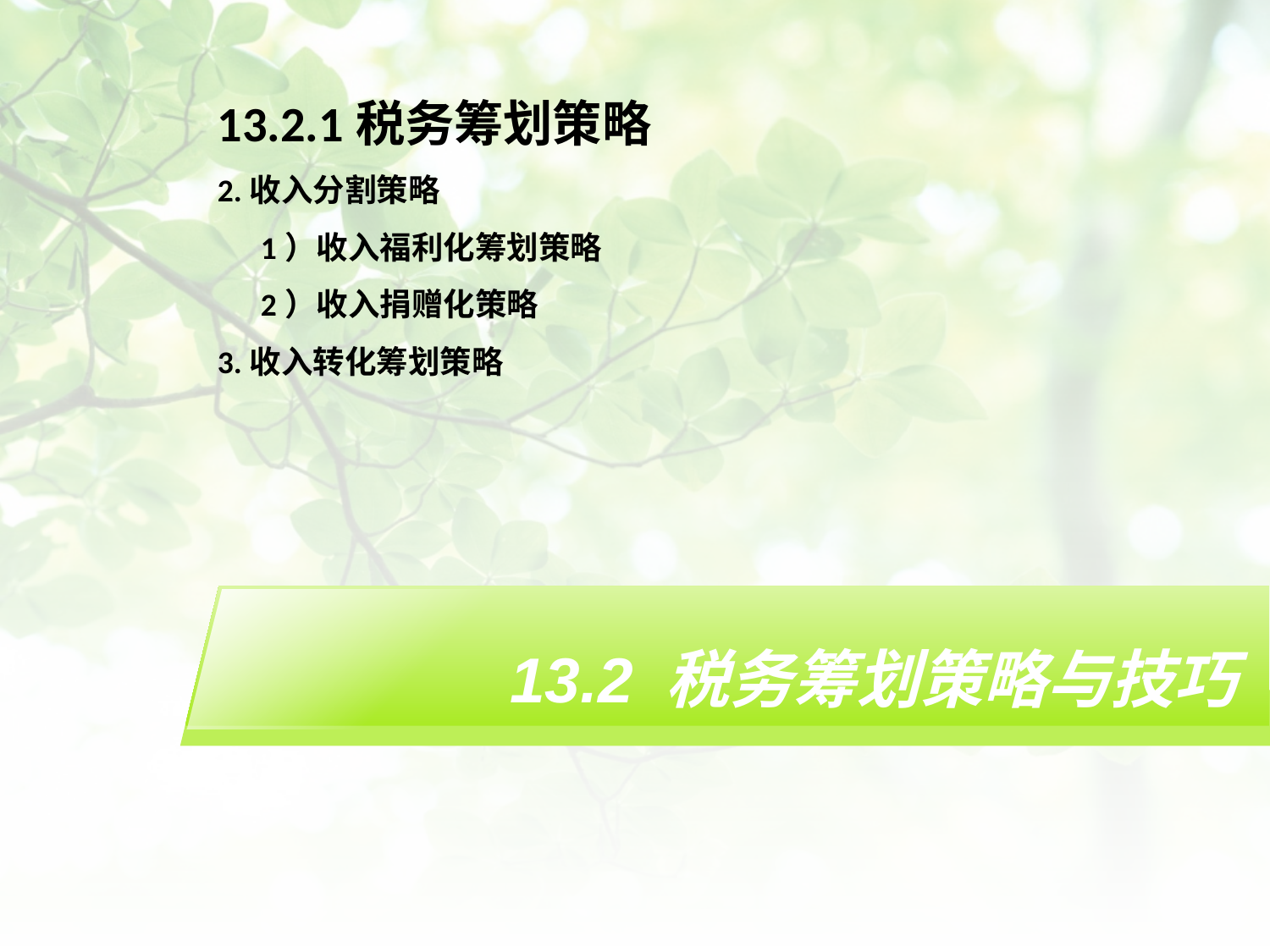

13.2.1税务筹划策略
2.收入分割策略
      1）收入福利化筹划策略
      2）收入捐赠化策略
3.收入转化筹划策略

# 13.2 税务筹划策略与技巧